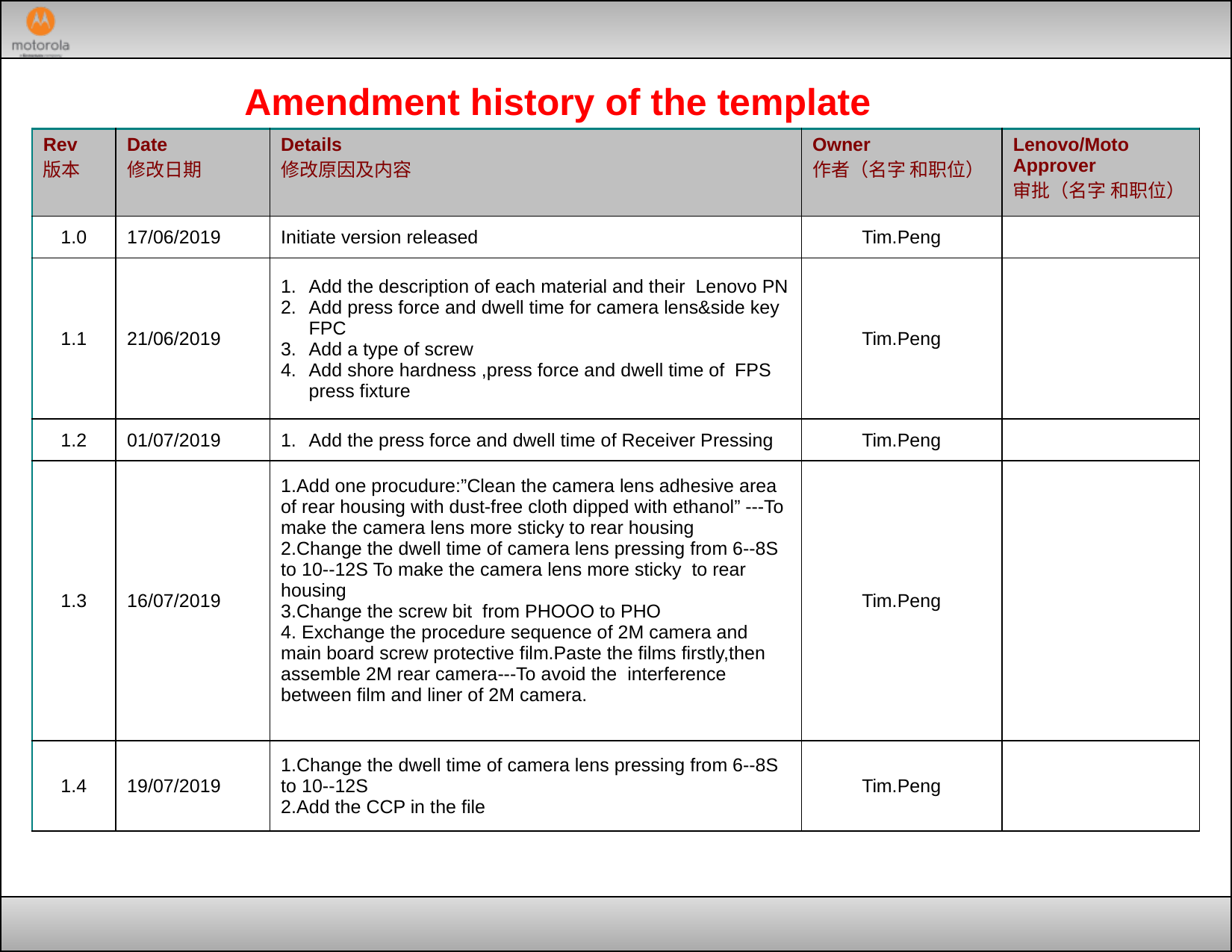

Amendment history of the template
| Rev 版本 | Date 修改日期 | Details 修改原因及内容 | Owner 作者（名字 和职位） | Lenovo/Moto Approver 审批（名字 和职位） |
| --- | --- | --- | --- | --- |
| 1.0 | 17/06/2019 | Initiate version released | Tim.Peng |  |
| 1.1 | 21/06/2019 | Add the description of each material and their Lenovo PN Add press force and dwell time for camera lens&side key FPC Add a type of screw Add shore hardness ,press force and dwell time of FPS press fixture | Tim.Peng |  |
| 1.2 | 01/07/2019 | Add the press force and dwell time of Receiver Pressing | Tim.Peng |  |
| 1.3 | 16/07/2019 | 1.Add one procudure:”Clean the camera lens adhesive area of rear housing with dust-free cloth dipped with ethanol” ---To make the camera lens more sticky to rear housing 2.Change the dwell time of camera lens pressing from 6--8S to 10--12S To make the camera lens more sticky to rear housing 3.Change the screw bit from PHOOO to PHO 4. Exchange the procedure sequence of 2M camera and main board screw protective film.Paste the films firstly,then assemble 2M rear camera---To avoid the interference between film and liner of 2M camera. | Tim.Peng |  |
| 1.4 | 19/07/2019 | 1.Change the dwell time of camera lens pressing from 6--8S to 10--12S 2.Add the CCP in the file | Tim.Peng |  |